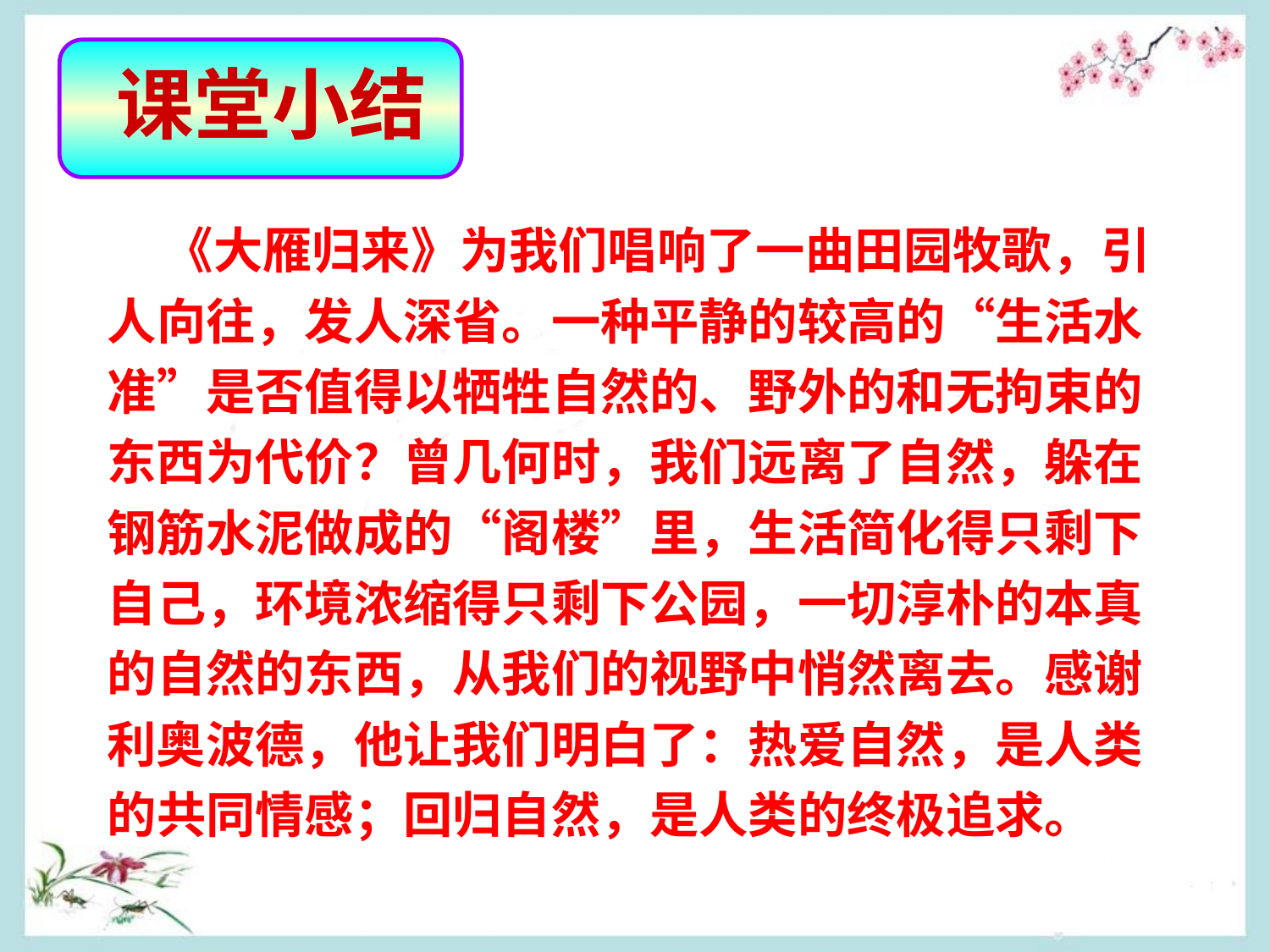

课堂小结
    《大雁归来》为我们唱响了一曲田园牧歌，引人向往，发人深省。一种平静的较高的“生活水准”是否值得以牺牲自然的、野外的和无拘束的东西为代价？曾几何时，我们远离了自然，躲在钢筋水泥做成的“阁楼”里，生活简化得只剩下自己，环境浓缩得只剩下公园，一切淳朴的本真的自然的东西，从我们的视野中悄然离去。感谢利奥波德，他让我们明白了：热爱自然，是人类的共同情感；回归自然，是人类的终极追求。